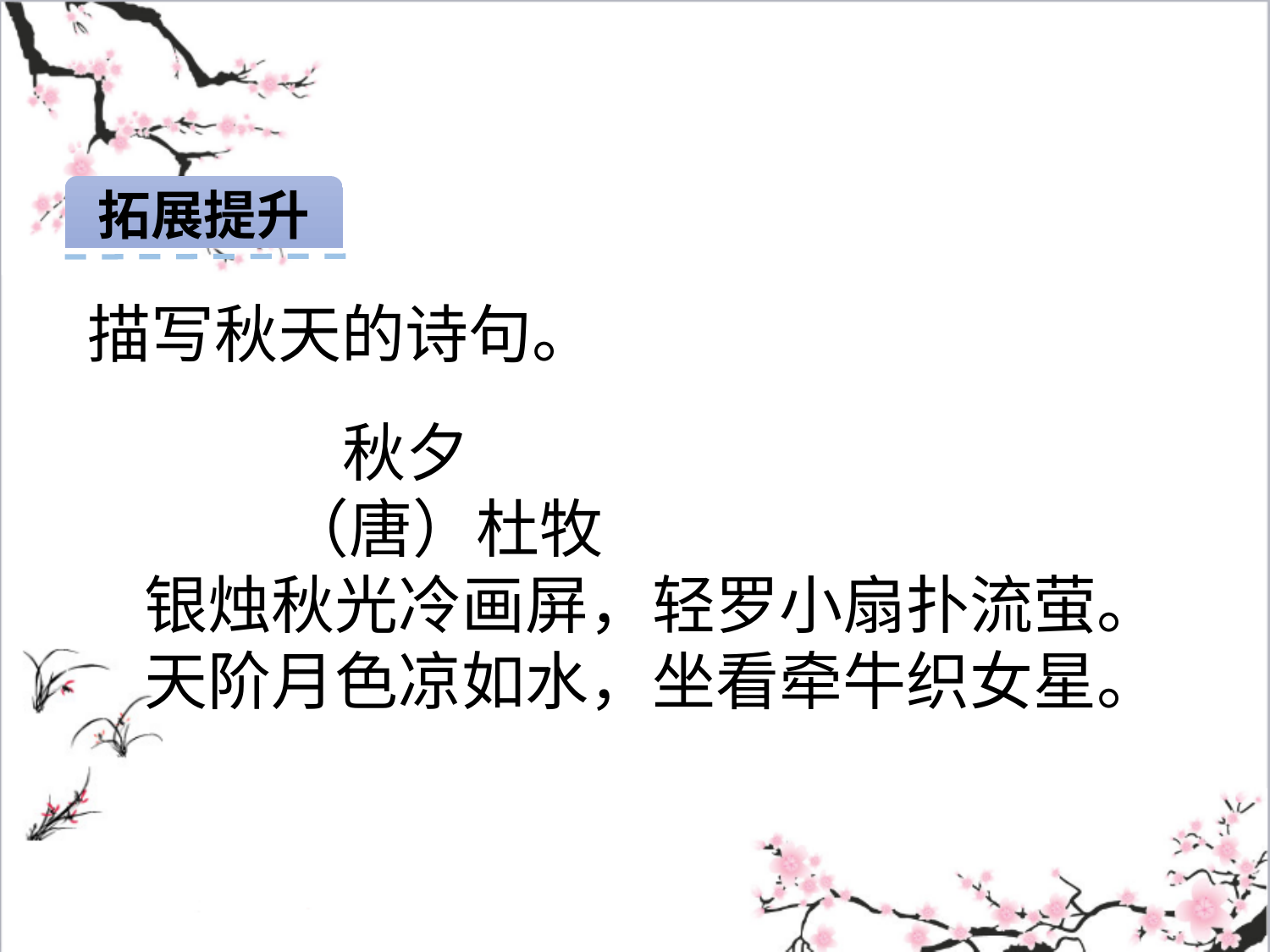

拓展提升
描写秋天的诗句。
                秋夕
            （唐）杜牧
  银烛秋光冷画屏，轻罗小扇扑流萤。
  天阶月色凉如水，坐看牵牛织女星。